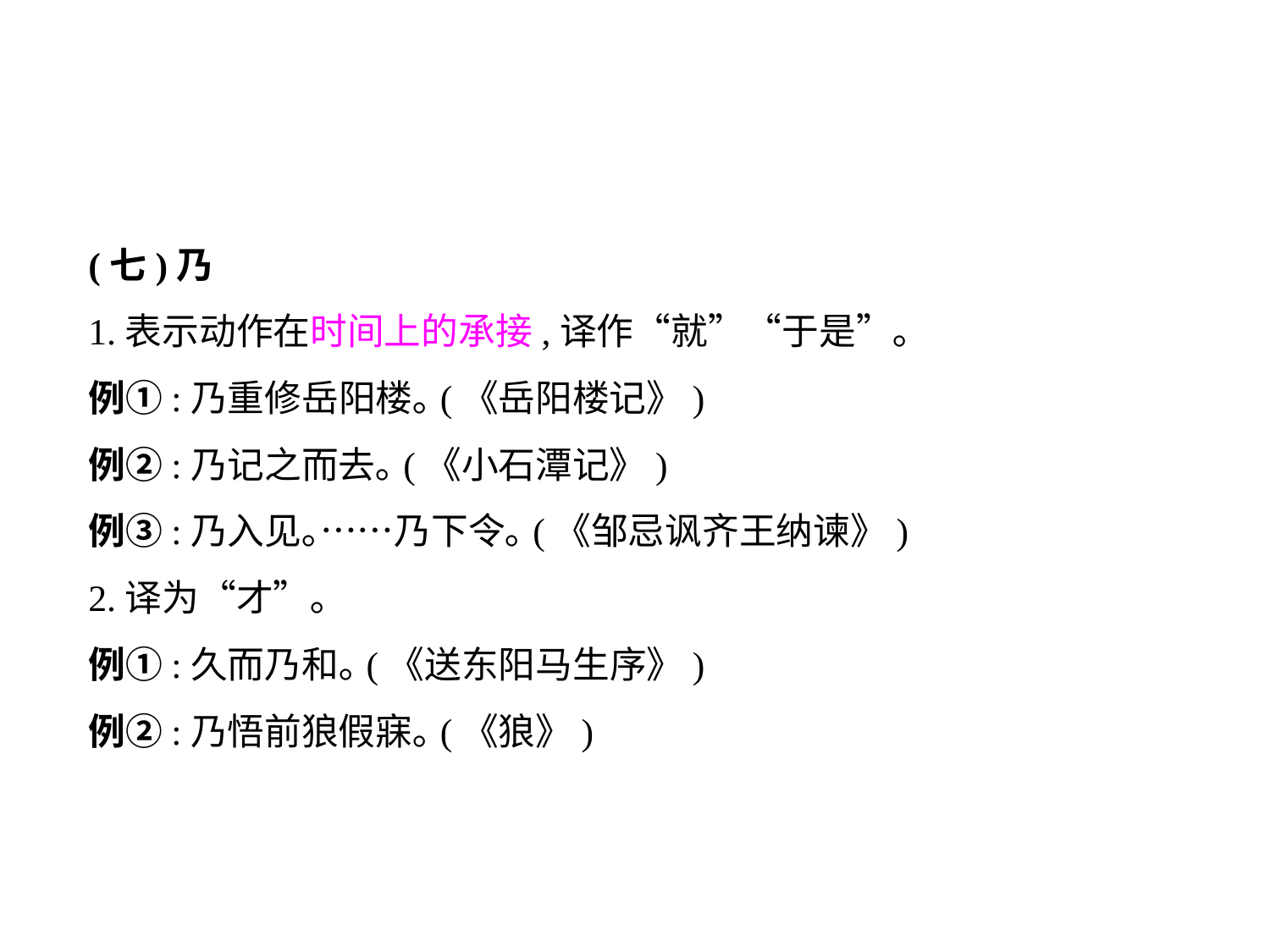

(七)乃
1.表示动作在时间上的承接,译作“就”“于是”｡
例①:乃重修岳阳楼｡(《岳阳楼记》)
例②:乃记之而去｡(《小石潭记》)
例③:乃入见｡……乃下令｡(《邹忌讽齐王纳谏》)
2.译为“才”｡
例①:久而乃和｡(《送东阳马生序》)
例②:乃悟前狼假寐｡(《狼》)